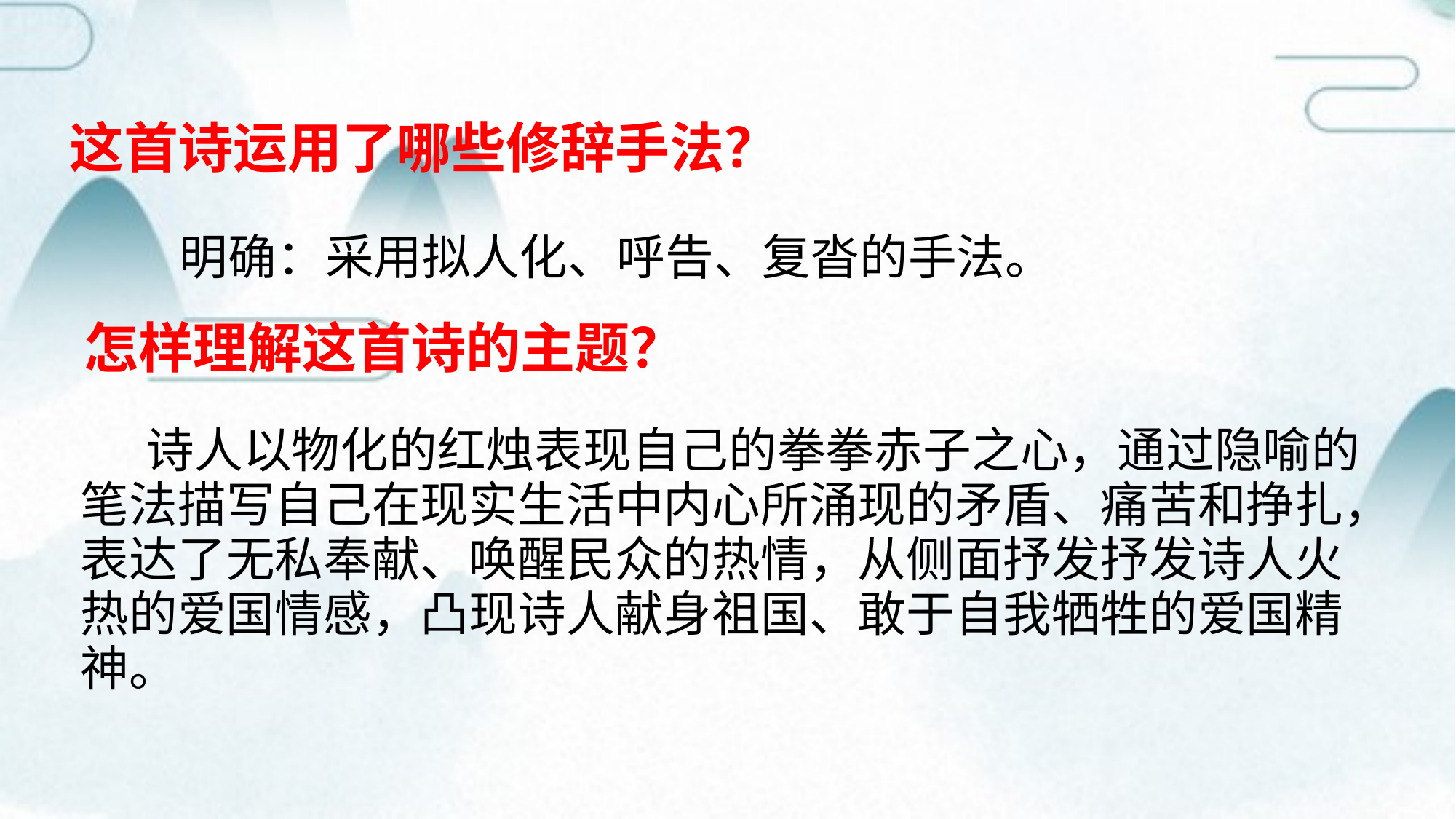

这首诗运用了哪些修辞手法？

    怎样理解这首诗的主题？

    明确：采用拟人化、呼告、复沓的手法。
    诗人以物化的红烛表现自己的拳拳赤子之心，通过隐喻的笔法描写自己在现实生活中内心所涌现的矛盾、痛苦和挣扎，表达了无私奉献、唤醒民众的热情，从侧面抒发抒发诗人火热的爱国情感，凸现诗人献身祖国、敢于自我牺牲的爱国精神。